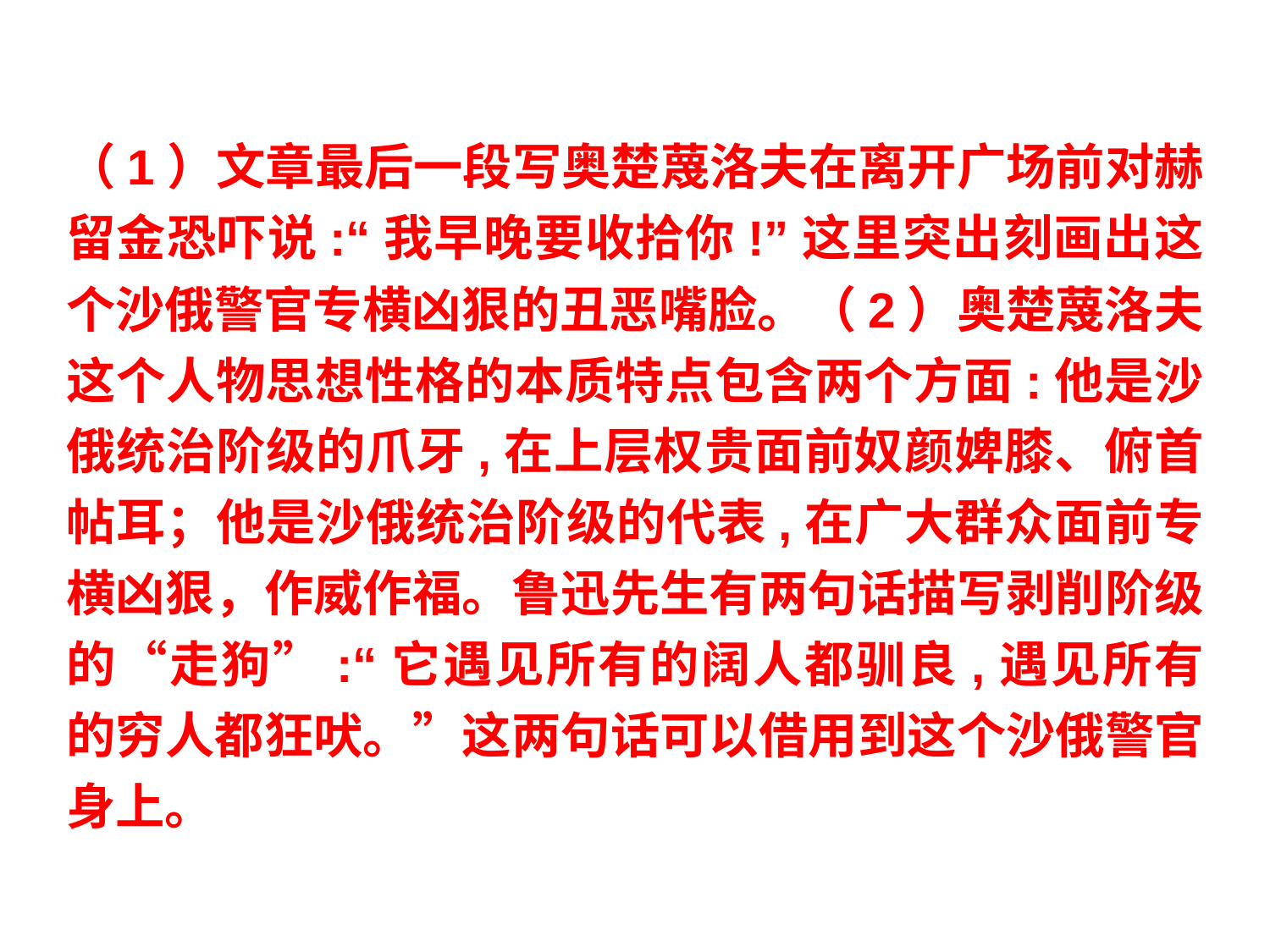

（1）文章最后一段写奥楚蔑洛夫在离开广场前对赫留金恐吓说:“我早晚要收拾你!”这里突出刻画出这个沙俄警官专横凶狠的丑恶嘴脸。（2）奥楚蔑洛夫这个人物思想性格的本质特点包含两个方面:他是沙俄统治阶级的爪牙,在上层权贵面前奴颜婢膝、俯首帖耳；他是沙俄统治阶级的代表,在广大群众面前专横凶狠，作威作福。鲁迅先生有两句话描写剥削阶级的“走狗”:“它遇见所有的阔人都驯良,遇见所有的穷人都狂吠。”这两句话可以借用到这个沙俄警官身上。